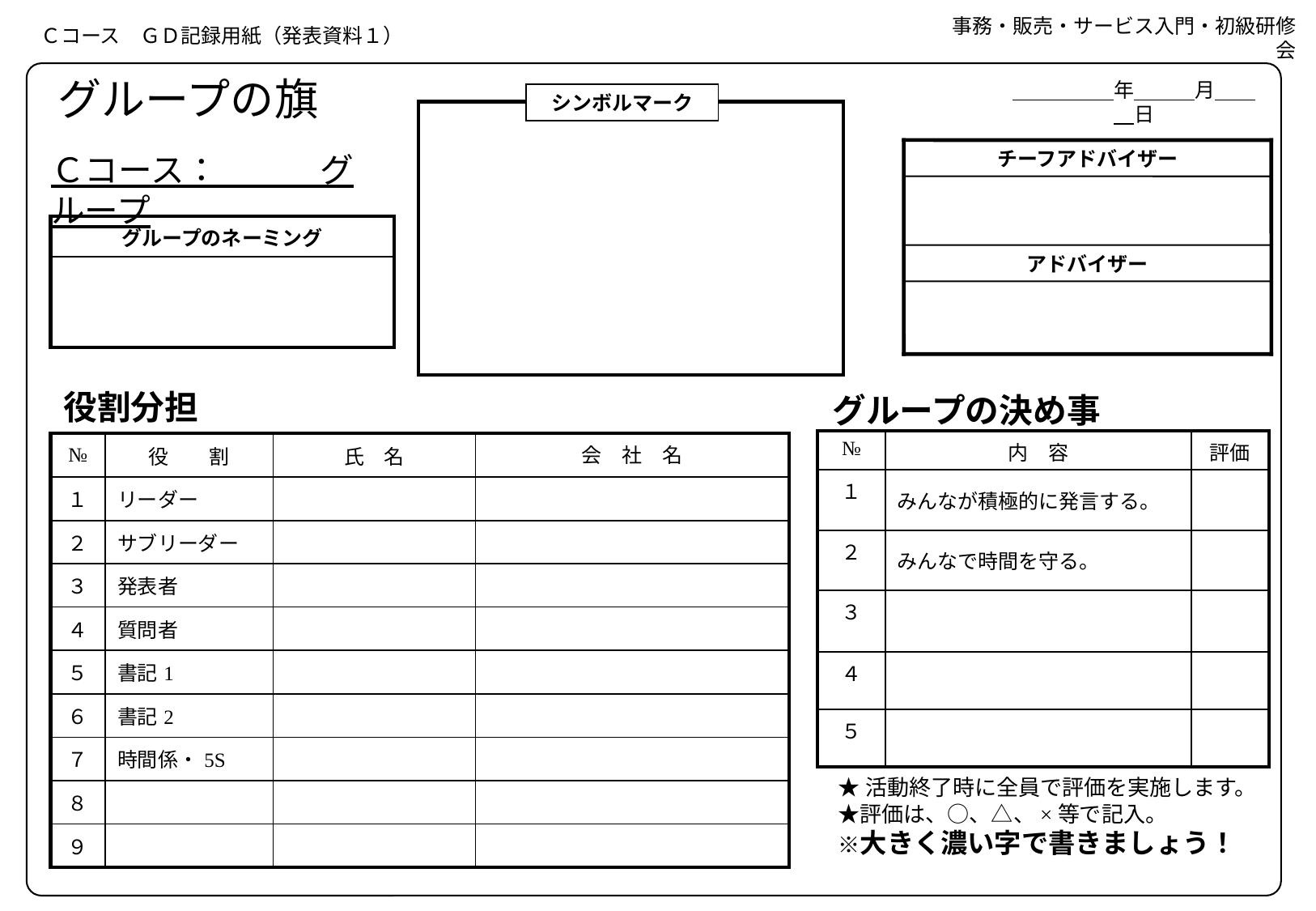

事務・販売・サービス入門・初級研修会
Ｃコース　ＧＤ記録用紙（発表資料１）

グループの旗
　　　　　年　　　月　　　日
シンボルマーク

チーフアドバイザー

Ｃコース：　　　グループ

| グループのネーミング |
| --- |
|  |
アドバイザー

役割分担
グループの決め事
| № | 内　容 | 評価 |
| --- | --- | --- |
| １ | みんなが積極的に発言する。 |  |
| ２ | みんなで時間を守る。 |  |
| ３ |  |  |
| ４ |  |  |
| ５ |  |  |
| № | 役　　割 | 氏　名 | 会　社　名 |
| --- | --- | --- | --- |
| １ | リーダー |  |  |
| ２ | サブリーダー |  |  |
| ３ | 発表者 |  |  |
| ４ | 質問者 |  |  |
| ５ | 書記1 |  |  |
| ６ | 書記2 |  |  |
| ７ | 時間係・5S |  |  |
| ８ |  |  |  |
| ９ |  |  |  |
★活動終了時に全員で評価を実施します。
★評価は、○、△、×等で記入。
※大きく濃い字で書きましょう！